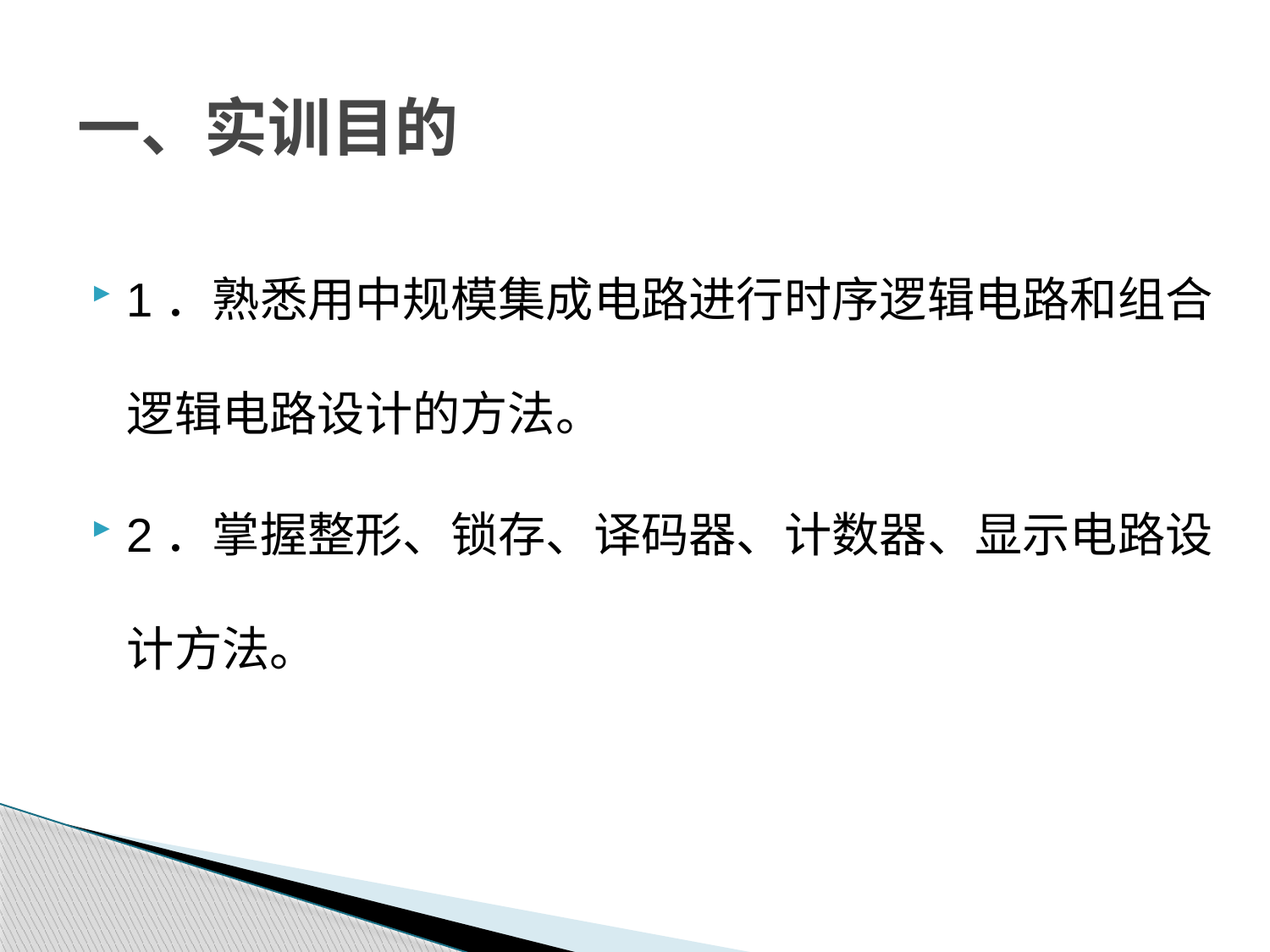

# 一、实训目的
1．熟悉用中规模集成电路进行时序逻辑电路和组合逻辑电路设计的方法。
2．掌握整形、锁存、译码器、计数器、显示电路设计方法。